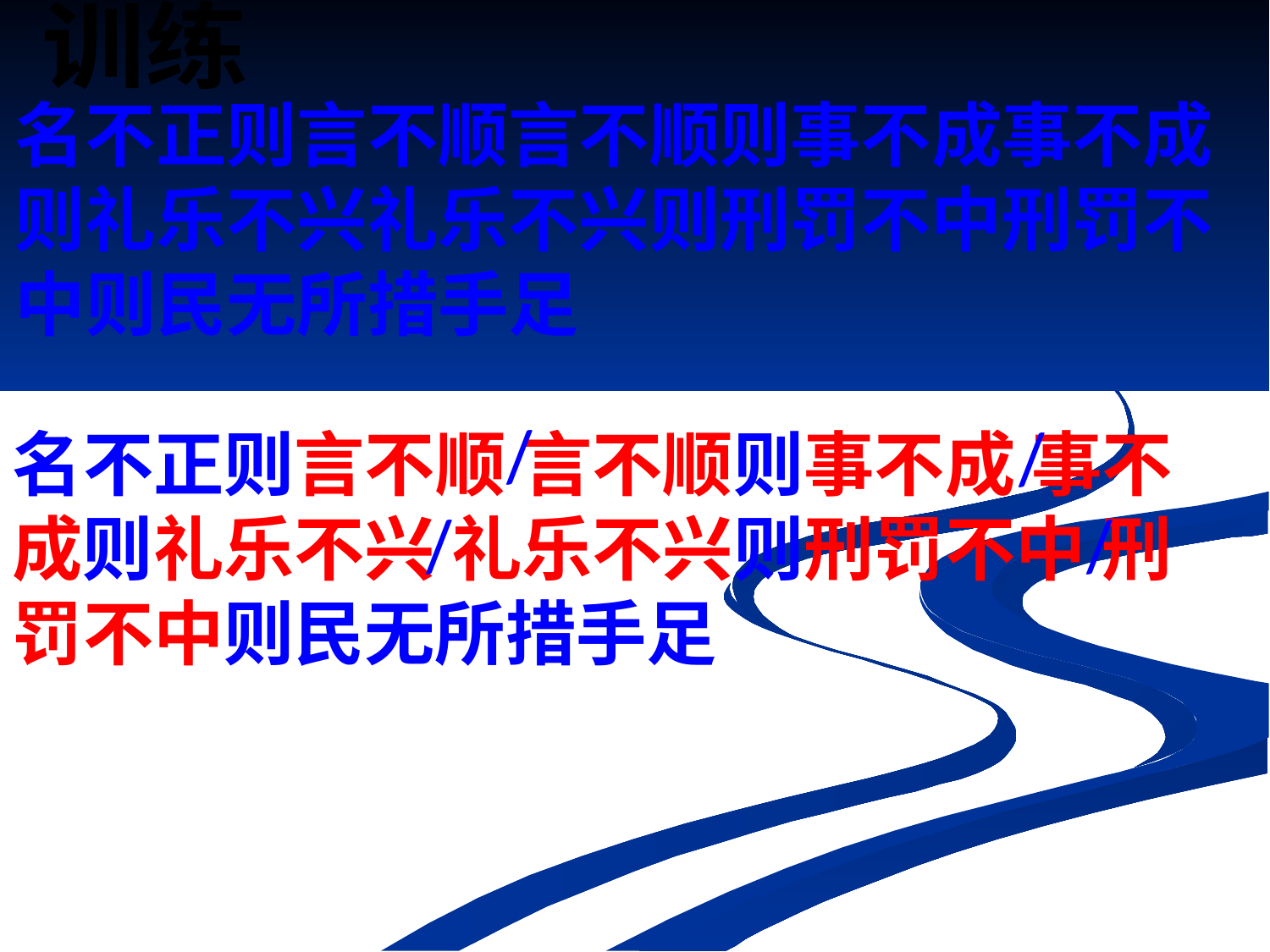

名不正则言不顺言不顺则事不成事不成
则礼乐不兴礼乐不兴则刑罚不中刑罚不
中则民无所措手足
训练

/
/
名不正则言不顺 言不顺则事不成 事不
成则礼乐不兴 礼乐不兴则刑罚不中 刑
罚不中则民无所措手足

/
/